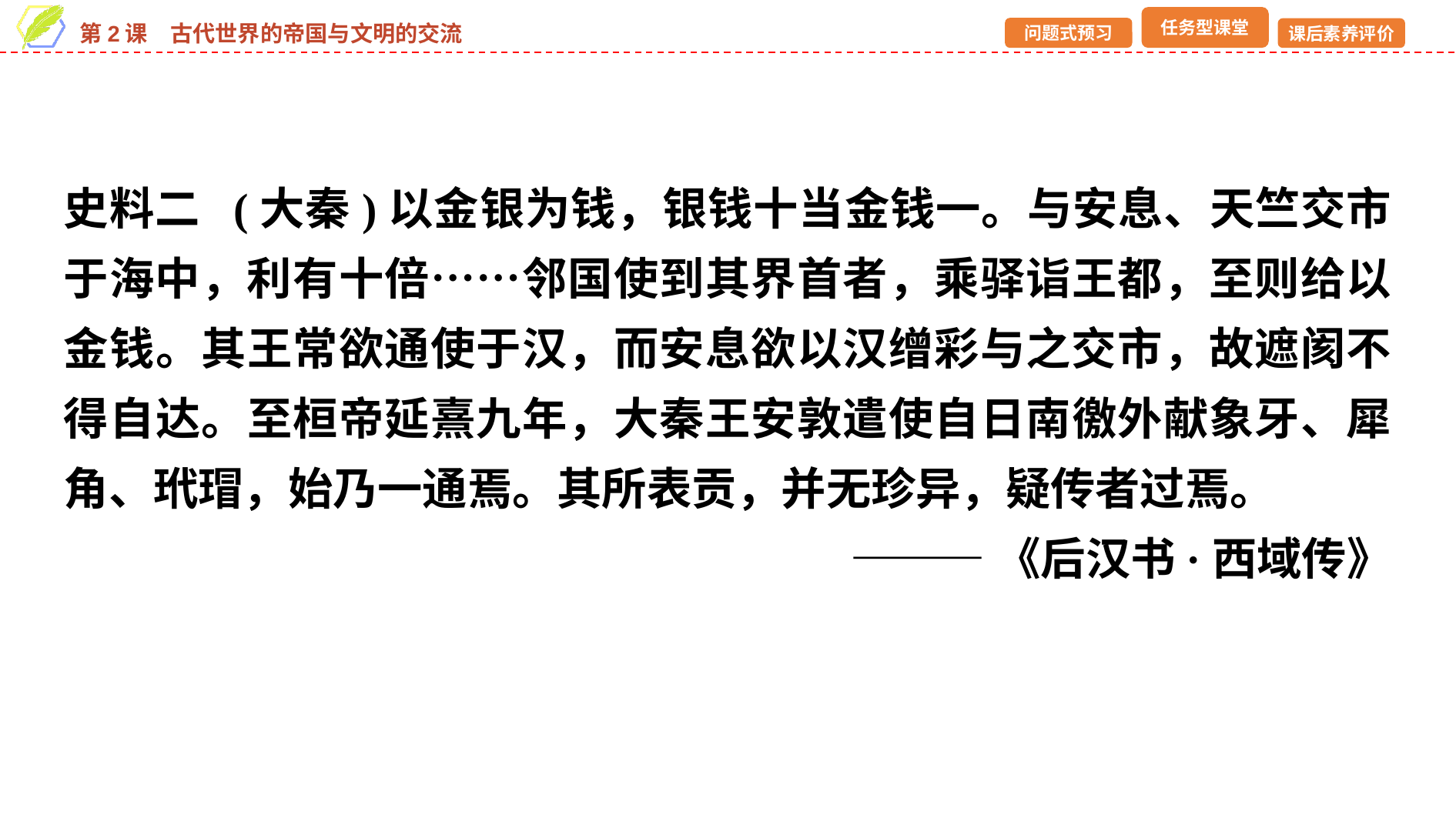

史料二  (大秦)以金银为钱，银钱十当金钱一。与安息、天竺交市于海中，利有十倍……邻国使到其界首者，乘驿诣王都，至则给以金钱。其王常欲通使于汉，而安息欲以汉缯彩与之交市，故遮阂不得自达。至桓帝延熹九年，大秦王安敦遣使自日南徼外献象牙、犀角、玳瑁，始乃一通焉。其所表贡，并无珍异，疑传者过焉。
———《后汉书·西域传》